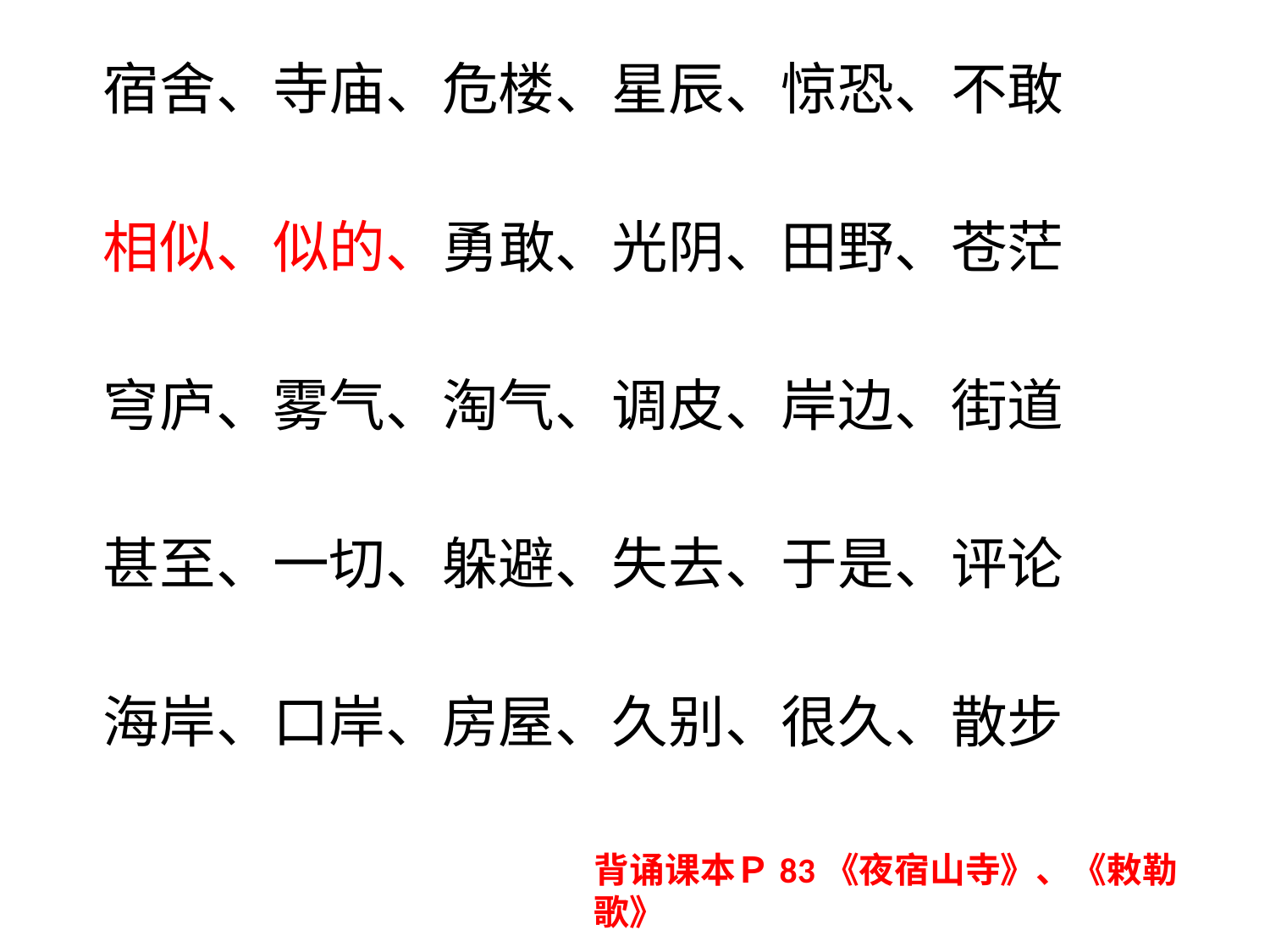

宿舍、寺庙、危楼、星辰、惊恐、不敢

相似、似的、勇敢、光阴、田野、苍茫

穹庐、雾气、淘气、调皮、岸边、街道

甚至、一切、躲避、失去、于是、评论

海岸、口岸、房屋、久别、很久、散步

背诵课本Ｐ83《夜宿山寺》、《敕勒歌》